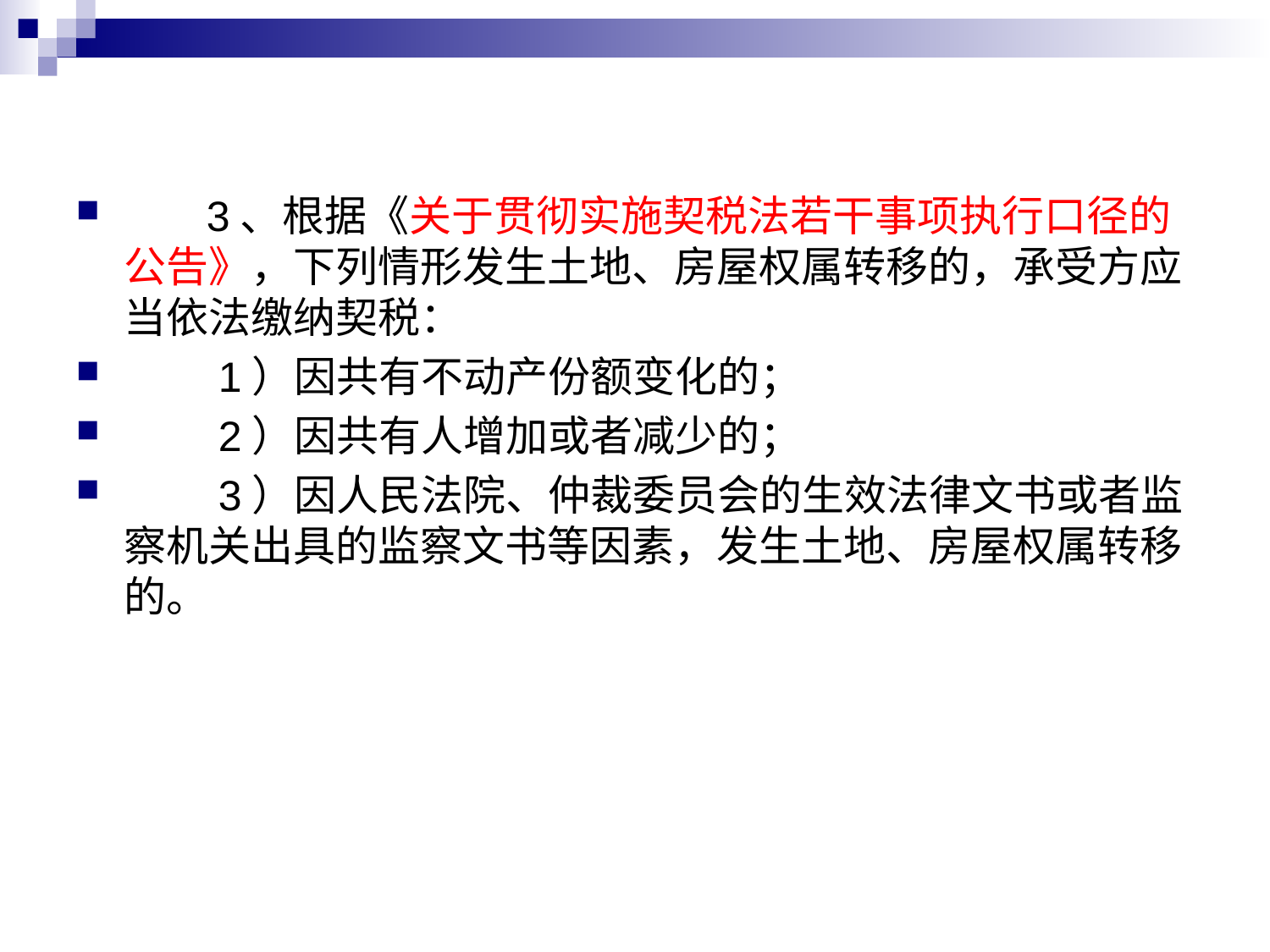

#
       3、根据《关于贯彻实施契税法若干事项执行口径的公告》，下列情形发生土地、房屋权属转移的，承受方应当依法缴纳契税：
　　1）因共有不动产份额变化的；
　　2）因共有人增加或者减少的；
　　3）因人民法院、仲裁委员会的生效法律文书或者监察机关出具的监察文书等因素，发生土地、房屋权属转移的。